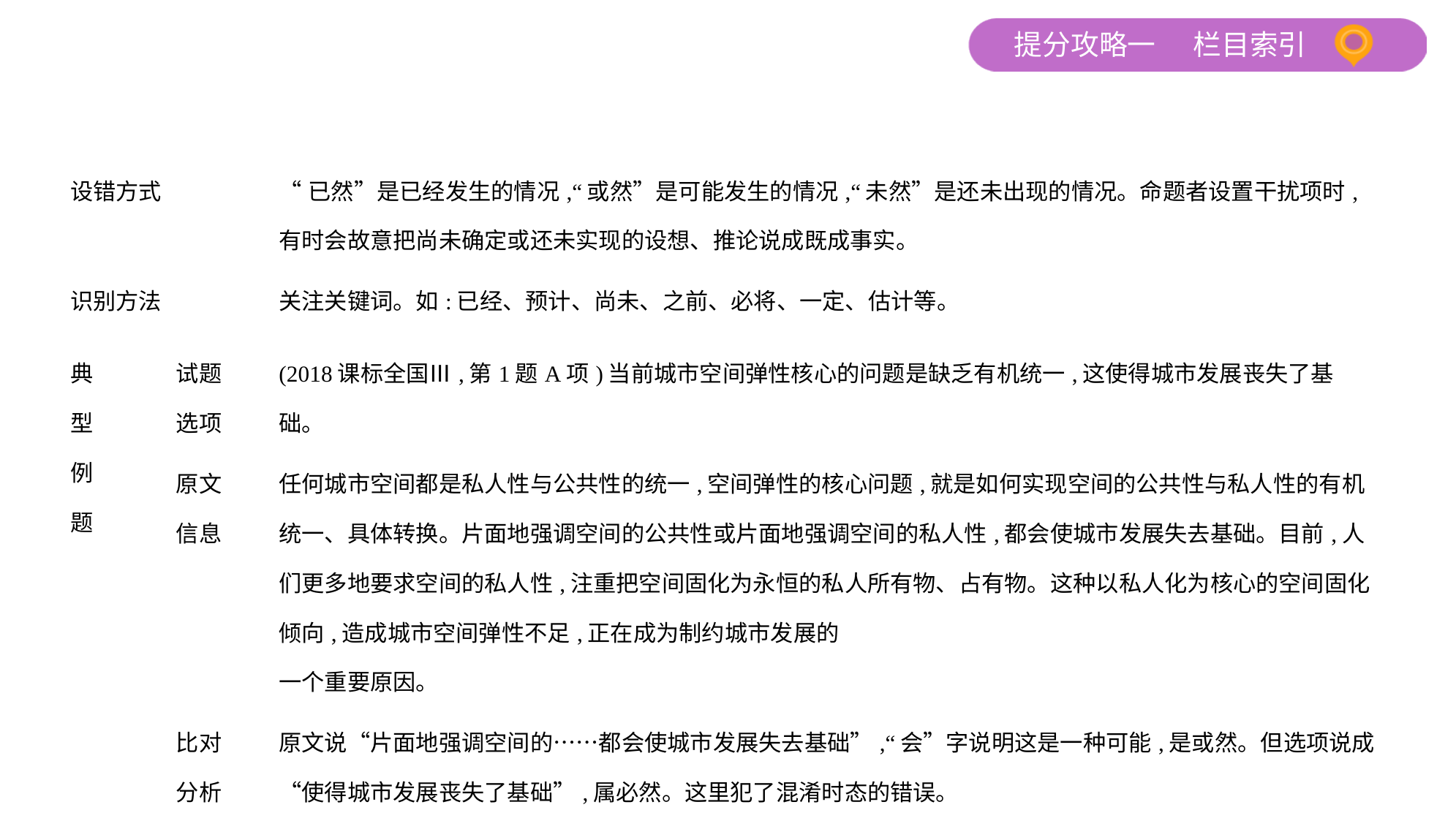

| 设错方式 |  | “已然”是已经发生的情况,“或然”是可能发生的情况,“未然”是还未出现的情况。命题者设置干扰项时,有时会故意把尚未确定或还未实现的设想、推论说成既成事实。 |
| --- | --- | --- |
| 识别方法 |  | 关注关键词。如:已经、预计、尚未、之前、必将、一定、估计等。 |
| 典 型 例 题 | 试题 选项 | (2018课标全国Ⅲ,第1题A项)当前城市空间弹性核心的问题是缺乏有机统一,这使得城市发展丧失了基础。 |
|  | 原文 信息 | 任何城市空间都是私人性与公共性的统一,空间弹性的核心问题,就是如何实现空间的公共性与私人性的有机统一、具体转换。片面地强调空间的公共性或片面地强调空间的私人性,都会使城市发展失去基础。目前,人们更多地要求空间的私人性,注重把空间固化为永恒的私人所有物、占有物。这种以私人化为核心的空间固化倾向,造成城市空间弹性不足,正在成为制约城市发展的 一个重要原因。 |
|  | 比对 分析 | 原文说“片面地强调空间的……都会使城市发展失去基础”,“会”字说明这是一种可能,是或然。但选项说成“使得城市发展丧失了基础”,属必然。这里犯了混淆时态的错误。 |